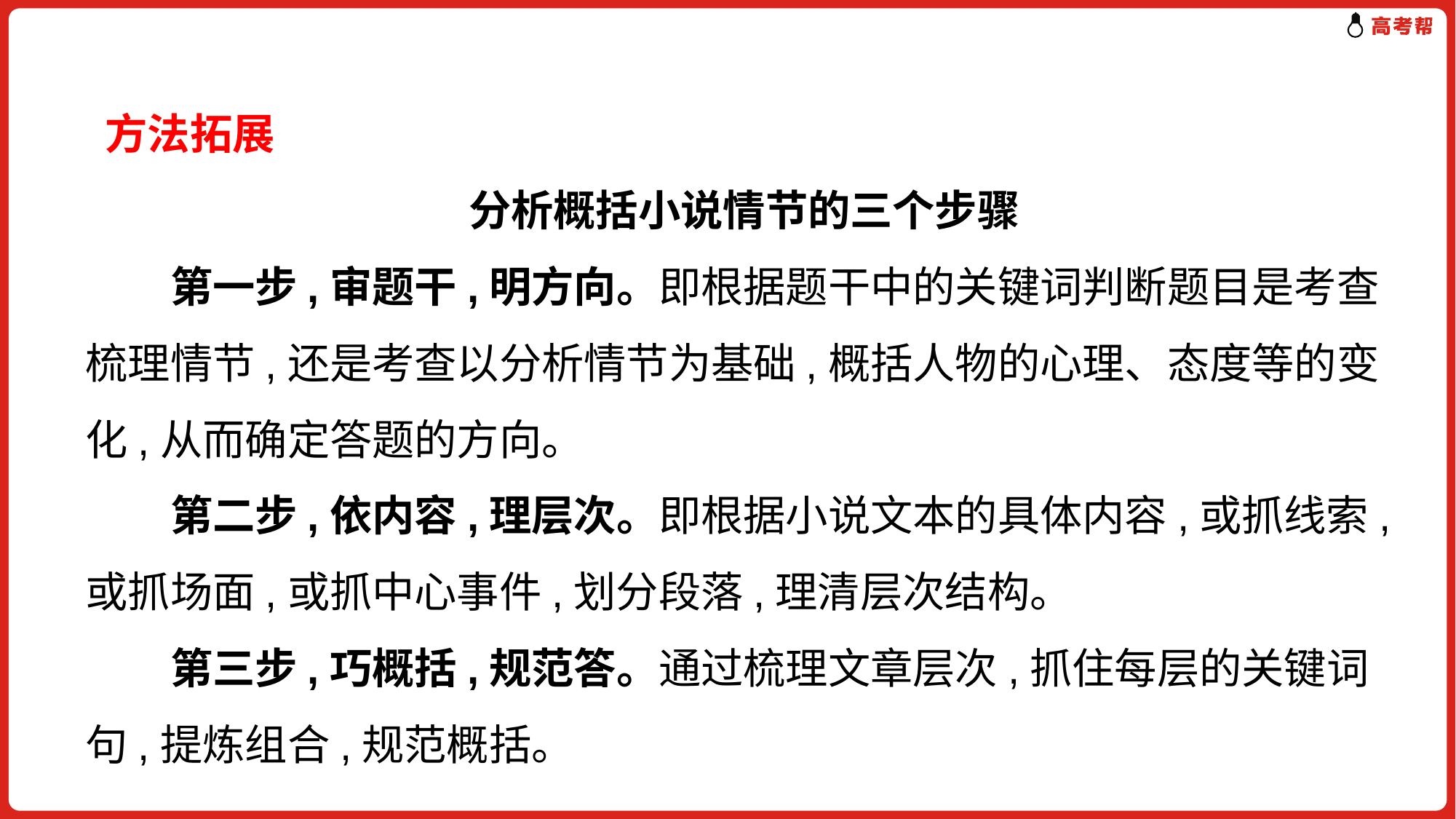

方法拓展
分析概括小说情节的三个步骤
　　第一步,审题干,明方向。即根据题干中的关键词判断题目是考查梳理情节,还是考查以分析情节为基础,概括人物的心理、态度等的变化,从而确定答题的方向。
　　第二步,依内容,理层次。即根据小说文本的具体内容,或抓线索,或抓场面,或抓中心事件,划分段落,理清层次结构。
　　第三步,巧概括,规范答。通过梳理文章层次,抓住每层的关键词句,提炼组合,规范概括。